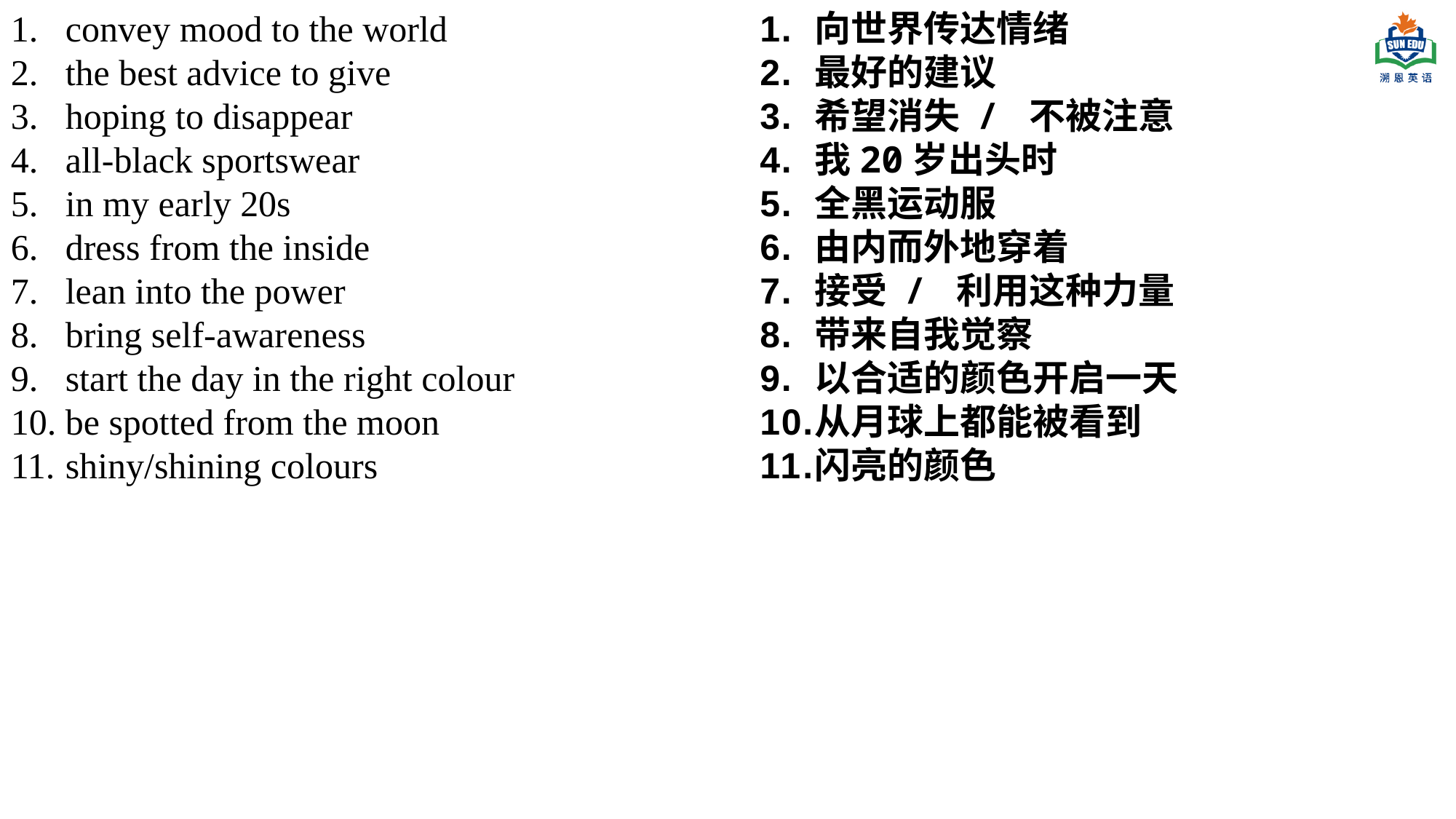

convey mood to the world
the best advice to give
hoping to disappear
all-black sportswear
in my early 20s
dress from the inside
lean into the power
bring self-awareness
start the day in the right colour
be spotted from the moon
shiny/shining colours
向世界传达情绪
最好的建议
希望消失 / 不被注意
我20岁出头时
全黑运动服
由内而外地穿着
接受 / 利用这种力量
带来自我觉察
以合适的颜色开启一天
从月球上都能被看到
闪亮的颜色